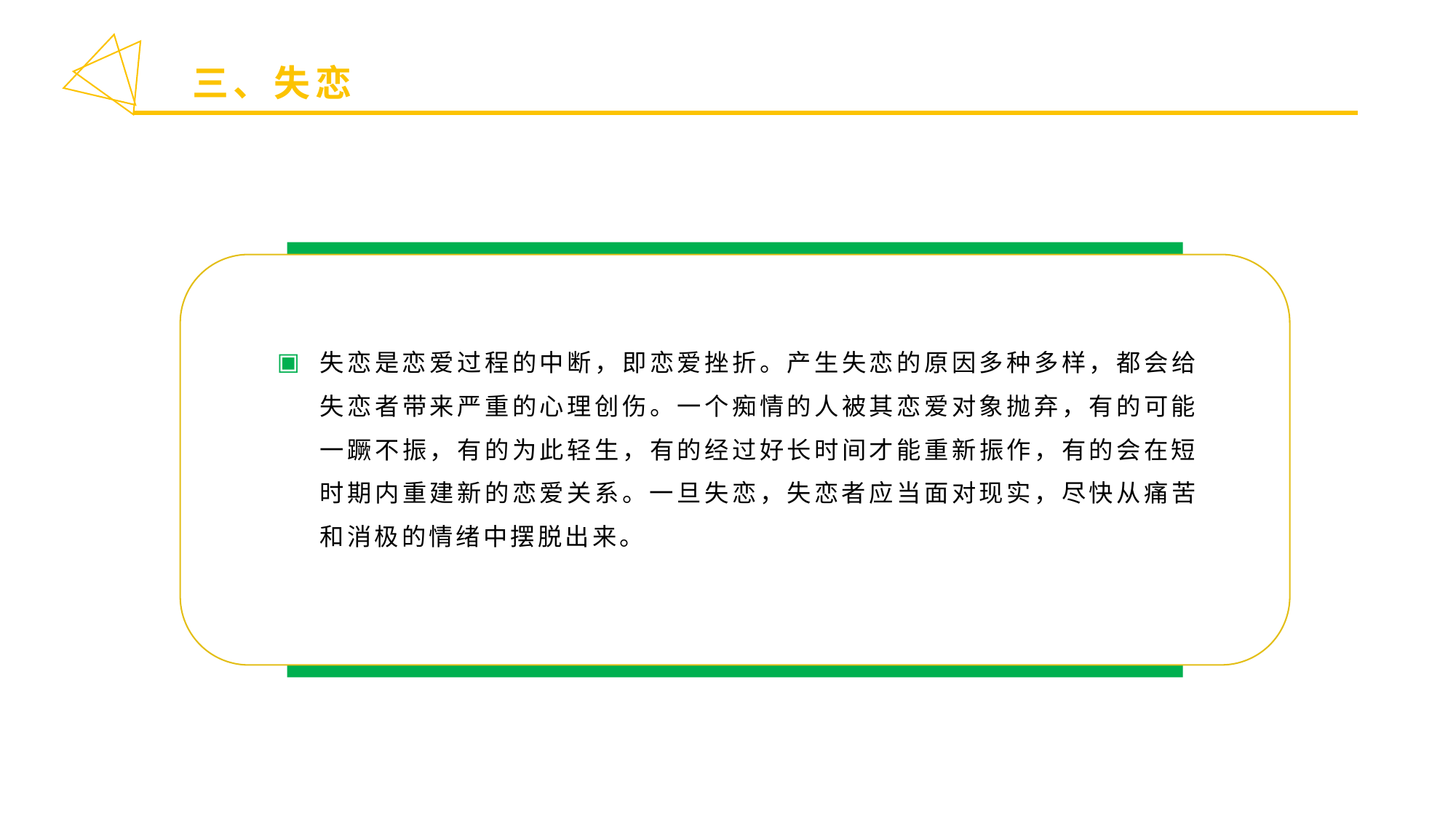

三、失恋

失恋是恋爱过程的中断，即恋爱挫折。产生失恋的原因多种多样，都会给失恋者带来严重的心理创伤。一个痴情的人被其恋爱对象抛弃，有的可能一蹶不振，有的为此轻生，有的经过好长时间才能重新振作，有的会在短时期内重建新的恋爱关系。一旦失恋，失恋者应当面对现实，尽快从痛苦和消极的情绪中摆脱出来。